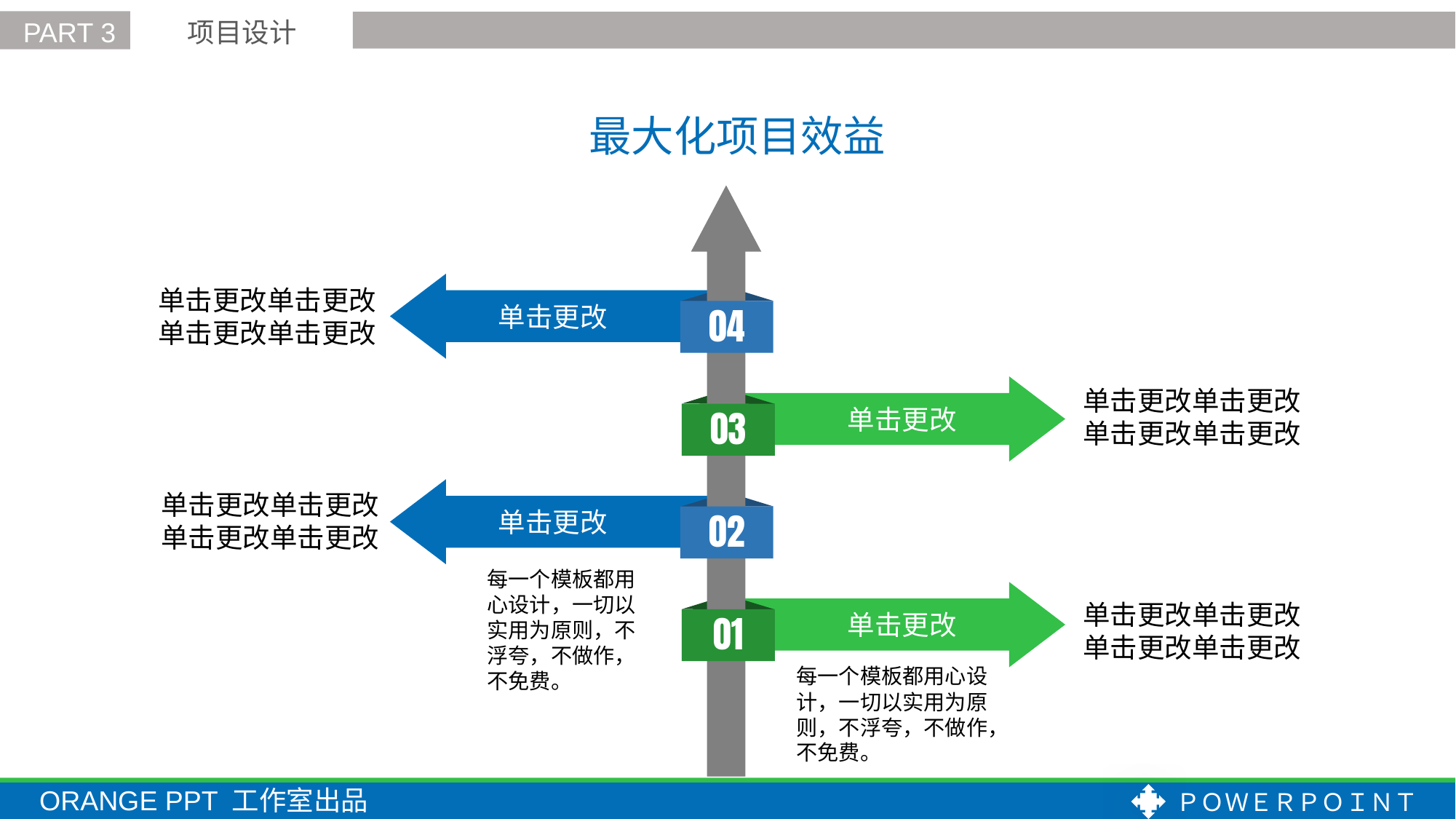

项目设计
PART 3
最大化项目效益

单击更改

04
单击更改

03
单击更改

02
单击更改

01
单击更改单击更改
单击更改单击更改
单击更改单击更改
单击更改单击更改
单击更改单击更改
单击更改单击更改
每一个模板都用心设计，一切以实用为原则，不浮夸，不做作，不免费。
单击更改单击更改
单击更改单击更改
每一个模板都用心设计，一切以实用为原则，不浮夸，不做作，不免费。